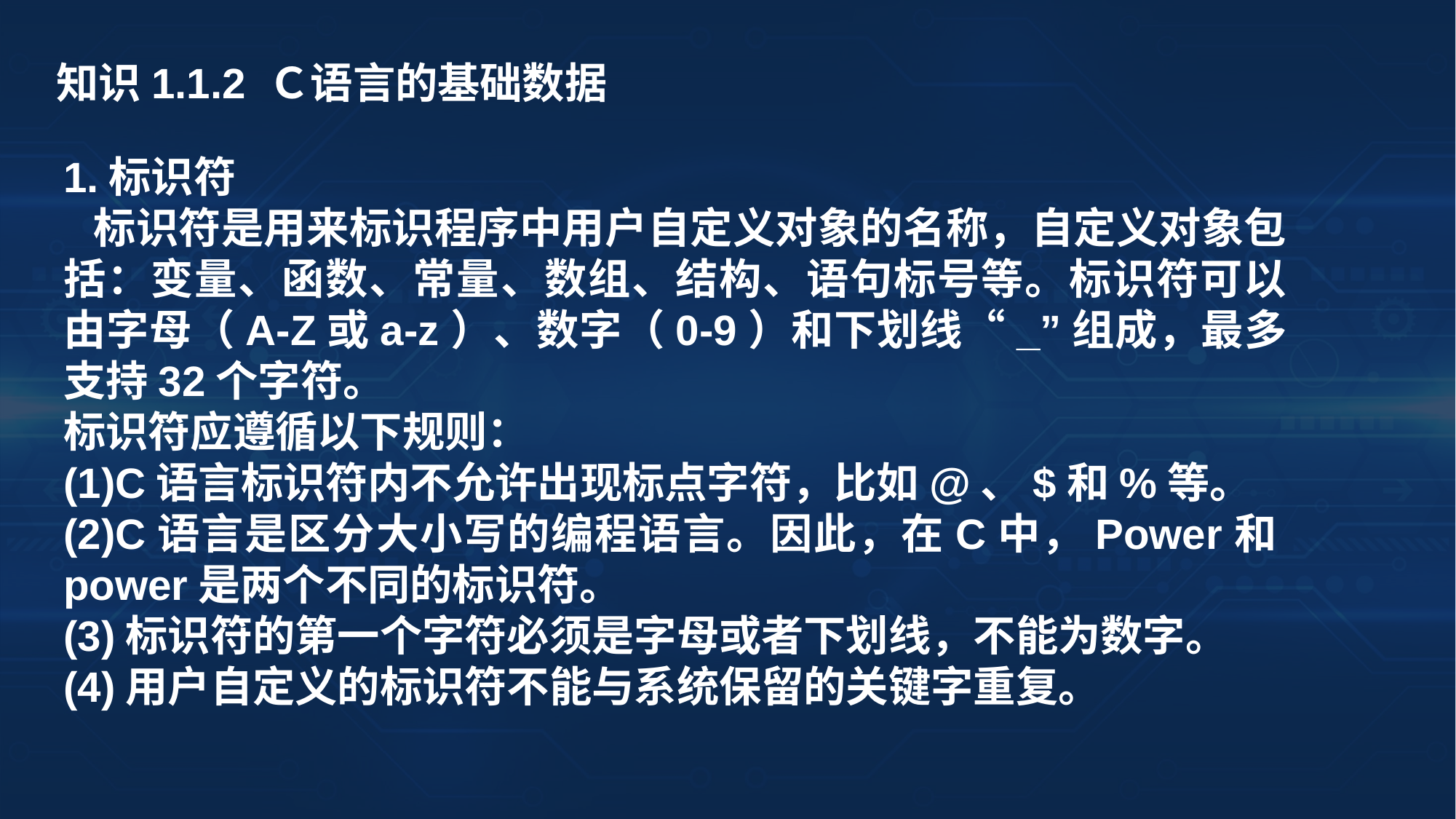

知识1.1.2 Ｃ语言的基础数据
1.标识符
  标识符是用来标识程序中用户自定义对象的名称，自定义对象包括：变量、函数、常量、数组、结构、语句标号等。标识符可以由字母（A-Z或a-z）、数字（0-9）和下划线“_”组成，最多支持32个字符。
标识符应遵循以下规则：
(1)C语言标识符内不允许出现标点字符，比如@、$和%等。
(2)C语言是区分大小写的编程语言。因此，在C中，Power和power是两个不同的标识符。
(3)标识符的第一个字符必须是字母或者下划线，不能为数字。
(4)用户自定义的标识符不能与系统保留的关键字重复。